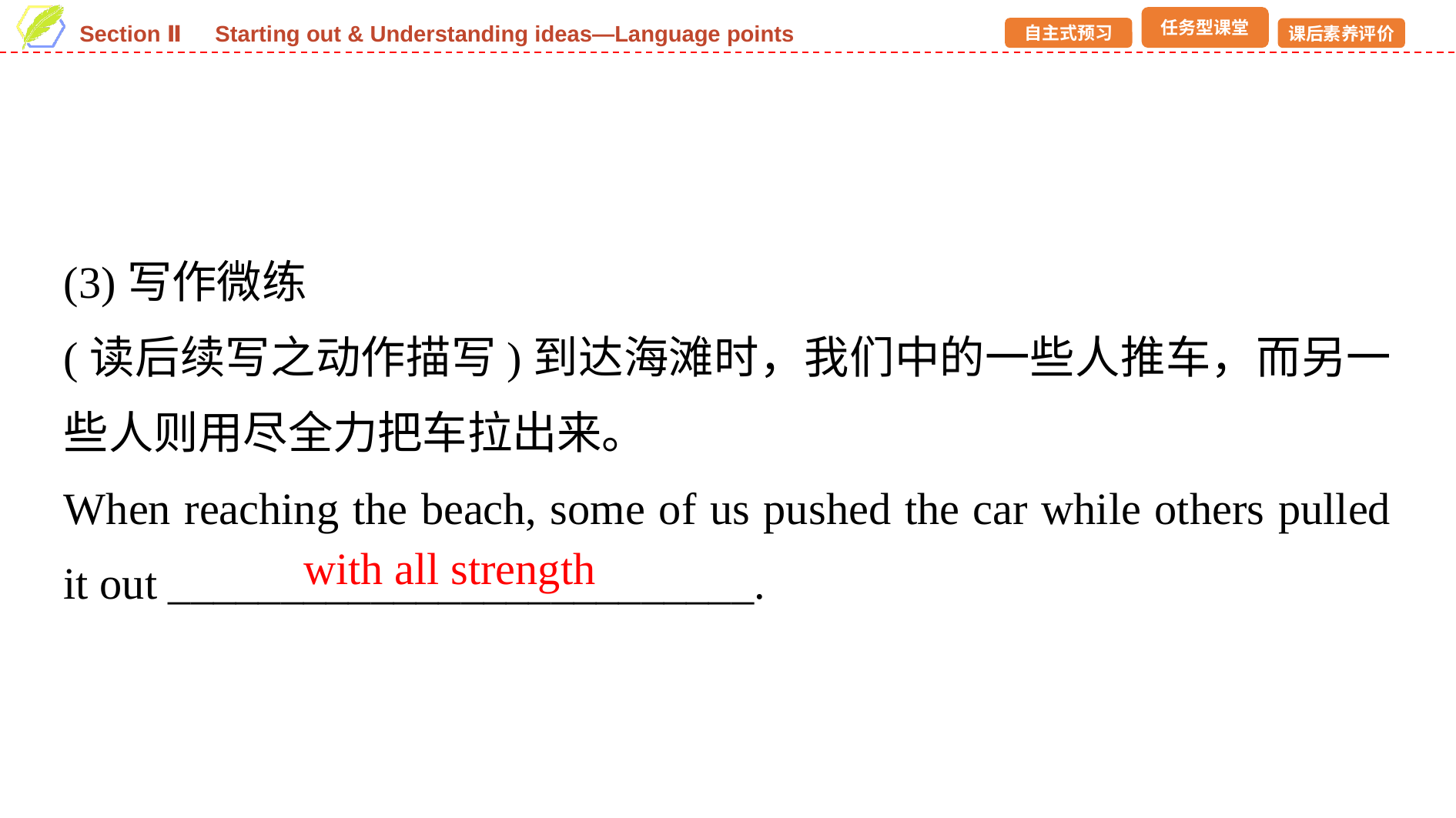

(3)写作微练
(读后续写之动作描写)到达海滩时，我们中的一些人推车，而另一些人则用尽全力把车拉出来。
When reaching the beach, some of us pushed the car while others pulled it out __________________________.
with all strength